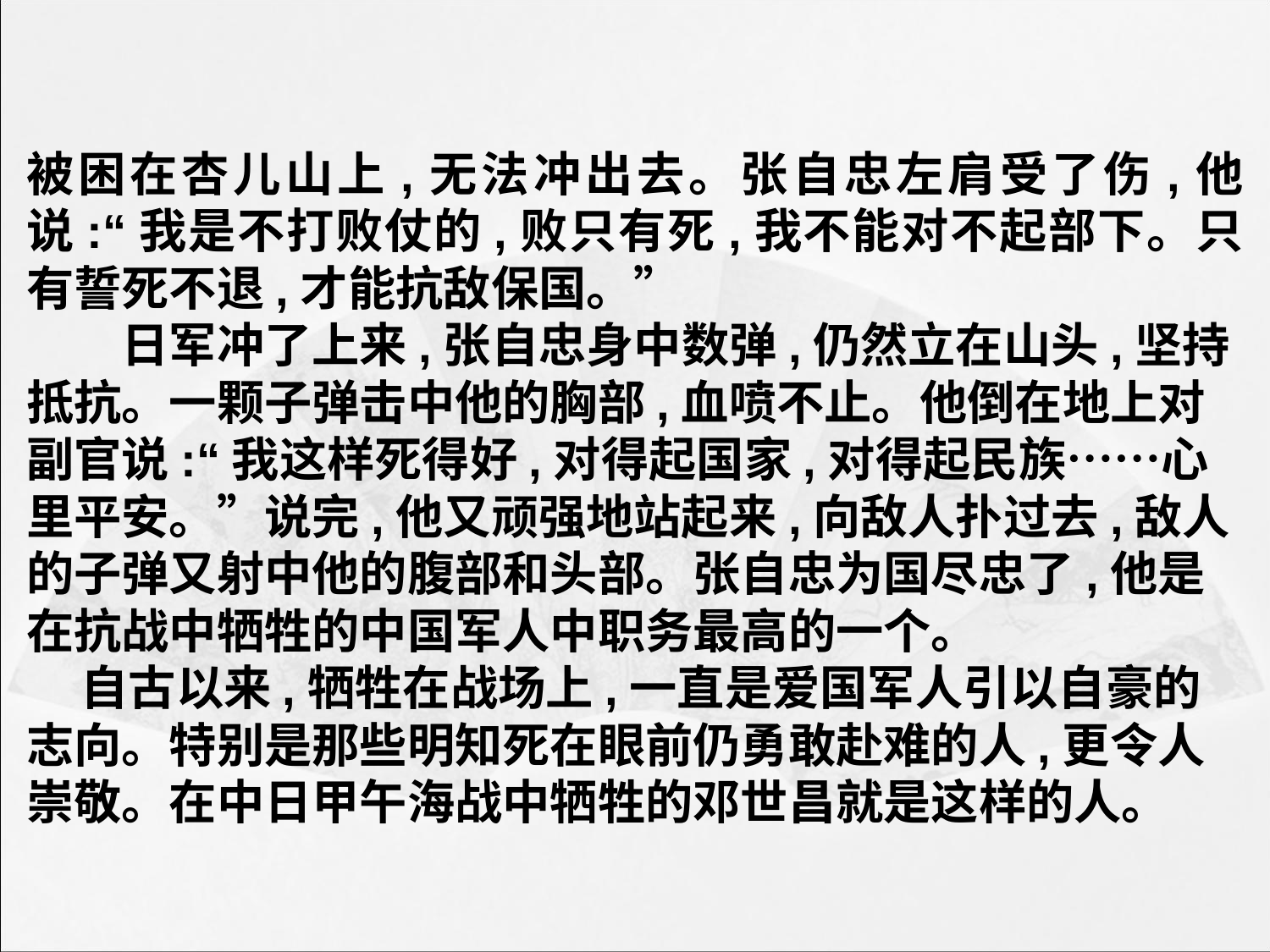

被困在杏儿山上,无法冲出去。张自忠左肩受了伤,他说:“我是不打败仗的,败只有死,我不能对不起部下。只有誓死不退,才能抗敌保国。”
　　日军冲了上来,张自忠身中数弹,仍然立在山头,坚持抵抗。一颗子弹击中他的胸部,血喷不止。他倒在地上对副官说:“我这样死得好,对得起国家,对得起民族……心里平安。”说完,他又顽强地站起来,向敌人扑过去,敌人的子弹又射中他的腹部和头部。张自忠为国尽忠了,他是在抗战中牺牲的中国军人中职务最高的一个。
    自古以来,牺牲在战场上,一直是爱国军人引以自豪的志向。特别是那些明知死在眼前仍勇敢赴难的人,更令人崇敬。在中日甲午海战中牺牲的邓世昌就是这样的人。